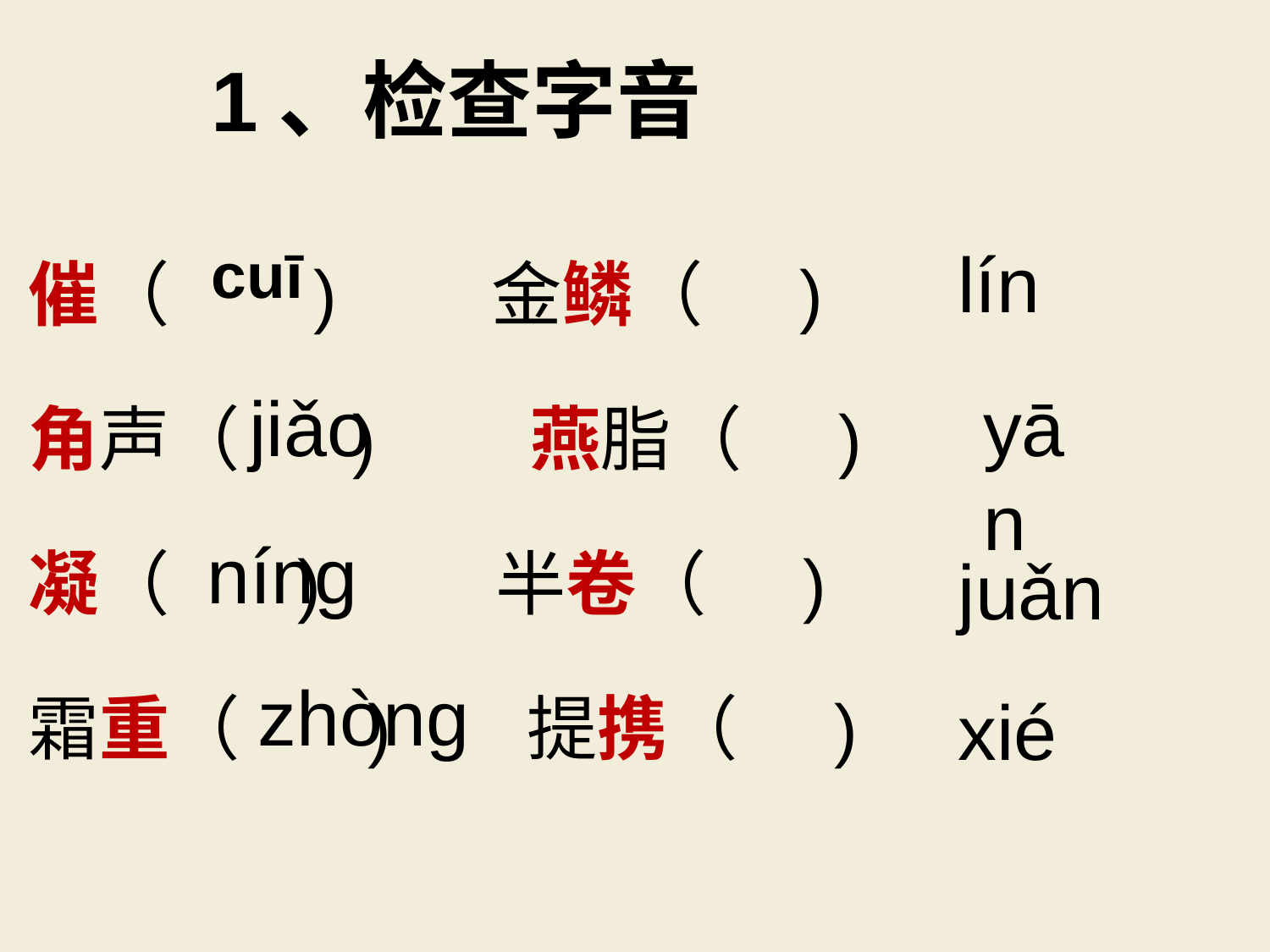

1、检查字音
催（        )       金鳞（     )
角声（      )       燕脂（     )
凝（       )        半卷（     )
霜重（       )      提携（     )

cuī
lín

jiǎo
yān
níng
juǎn
zhòng
xié